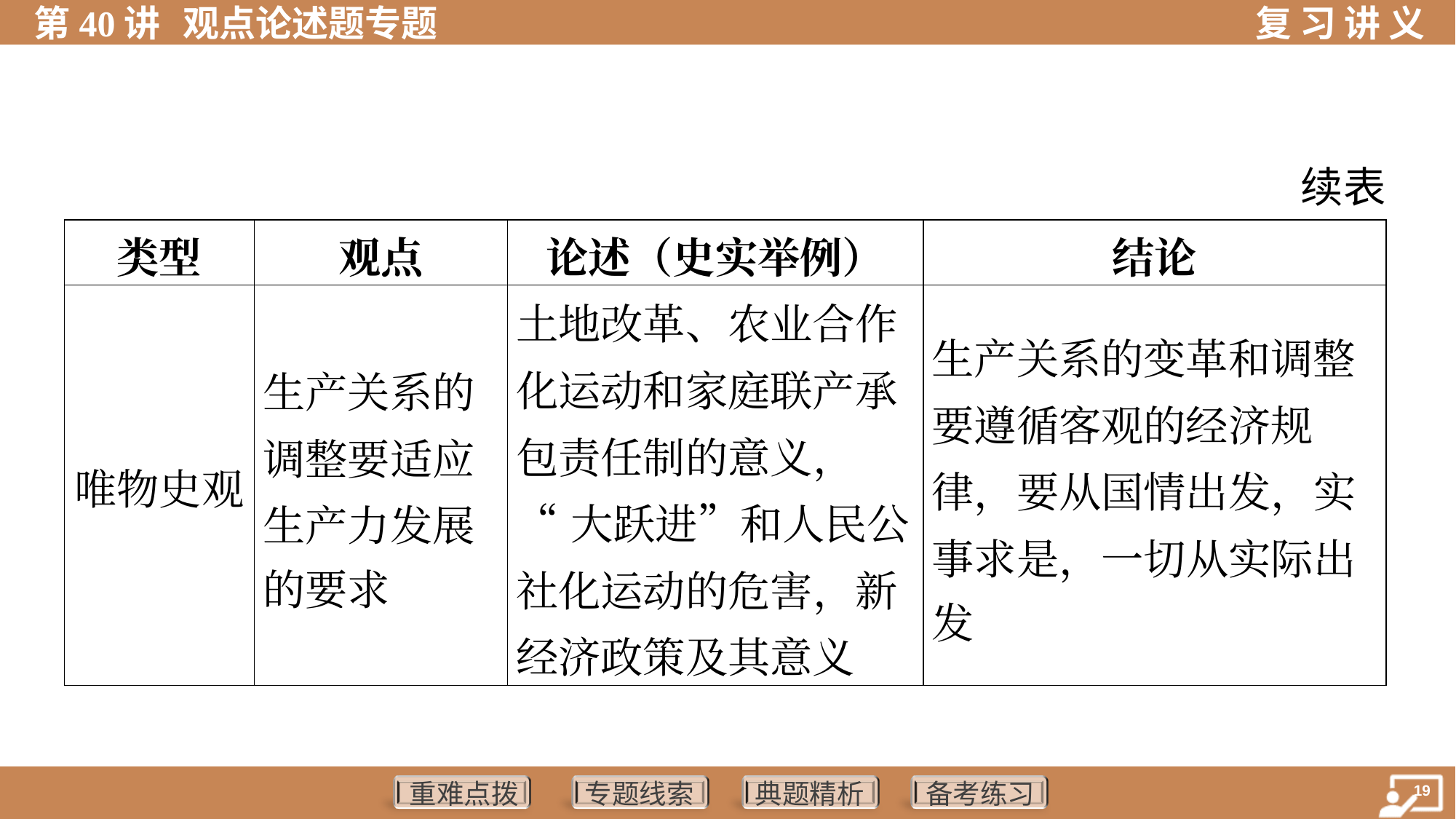

续表
| 类型 | 观点 | 论述（史实举例） | 结论 |
| --- | --- | --- | --- |
| 唯物史观 | 生产关系的 调整要适应 生产力发展 的要求 | 土地改革、农业合作 化运动和家庭联产承 包责任制的意义， “大跃进”和人民公社化运动的危害，新经济政策及其意义 | 生产关系的变革和调整 要遵循客观的经济规 律，要从国情出发，实 事求是，一切从实际出 发 |